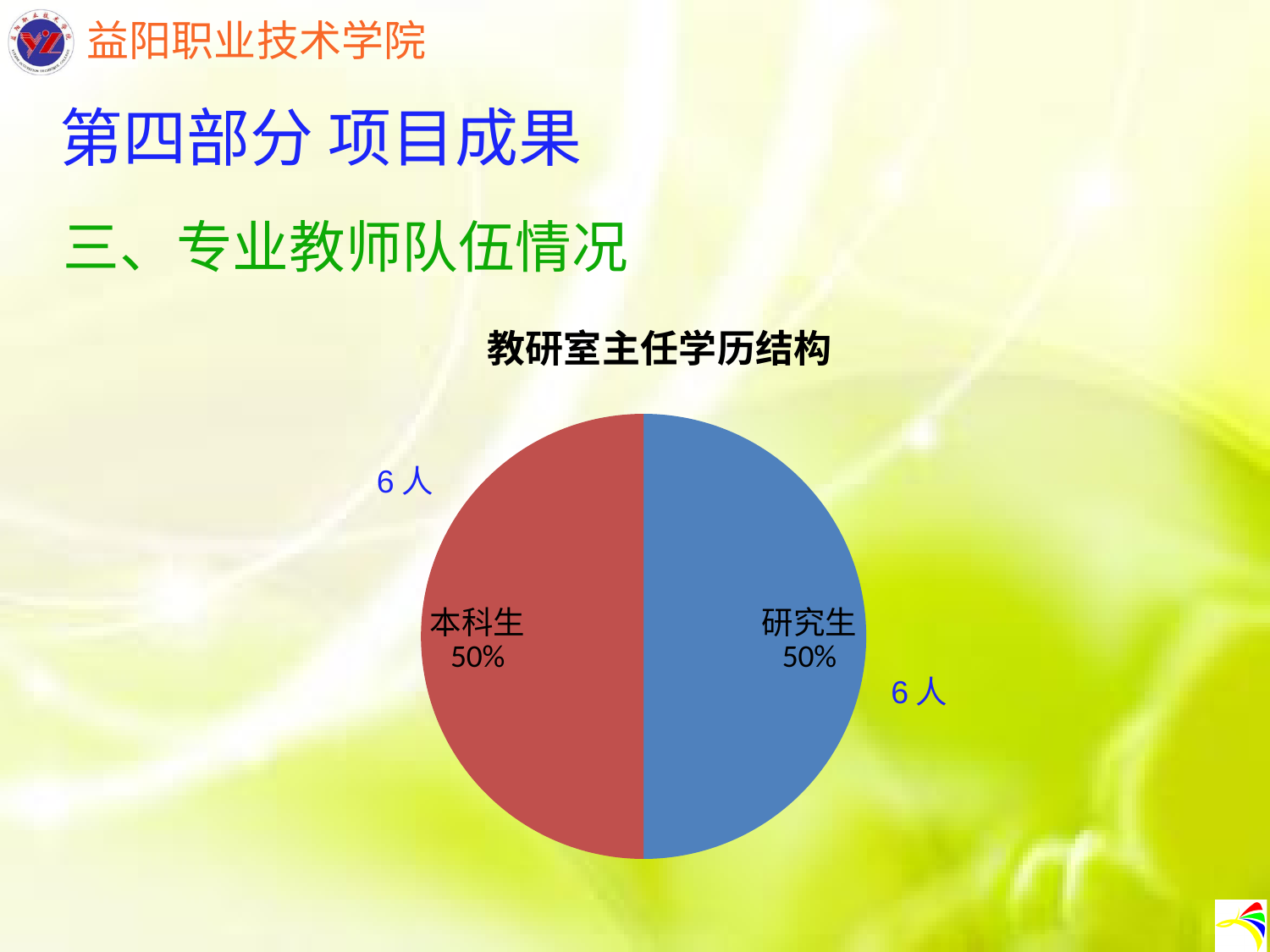

第四部分 项目成果
三、专业教师队伍情况

### Chart: 教研室主任学历结构

| Category | 学历结构 |
|---|---|
| 研究生 | 6.0 |
| 本科生 | 6.0 |
6人
6人